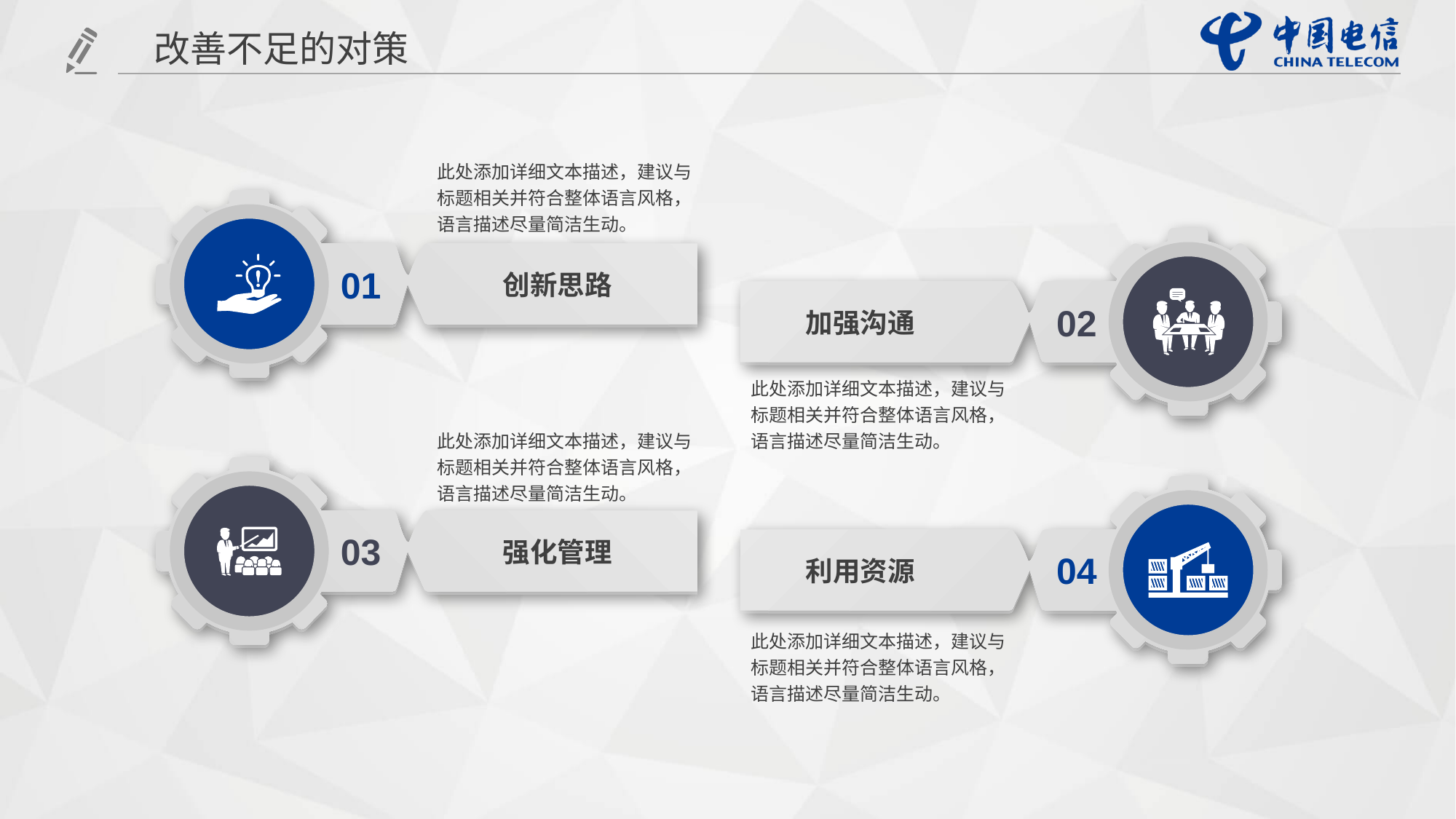

改善不足的对策

此处添加详细文本描述，建议与标题相关并符合整体语言风格，语言描述尽量简洁生动。

01
创新思路

02
加强沟通
此处添加详细文本描述，建议与标题相关并符合整体语言风格，语言描述尽量简洁生动。

此处添加详细文本描述，建议与标题相关并符合整体语言风格，语言描述尽量简洁生动。

03
强化管理

04
利用资源
此处添加详细文本描述，建议与标题相关并符合整体语言风格，语言描述尽量简洁生动。